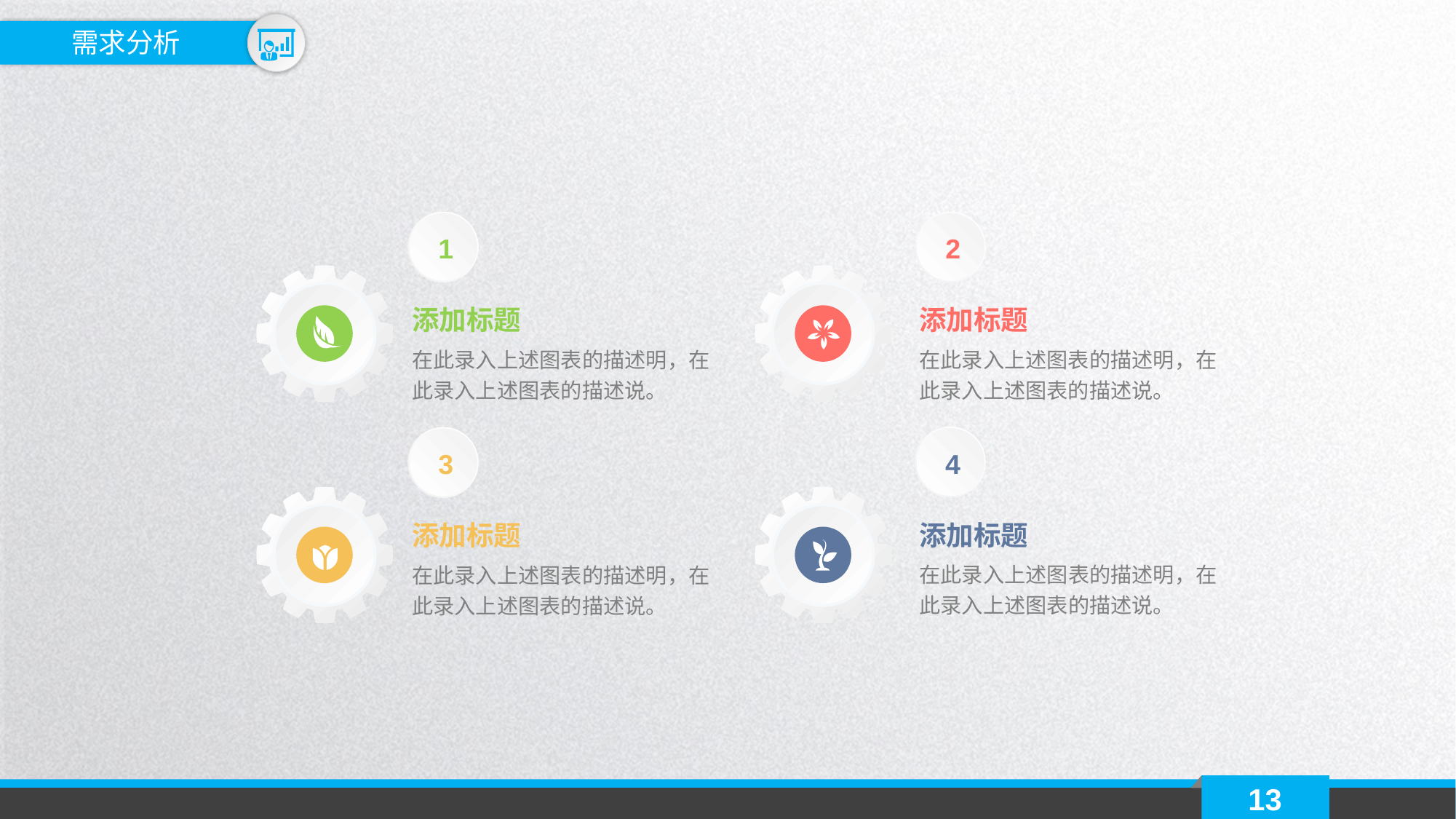

需求分析

1

2

添加标题
添加标题
在此录入上述图表的描述明，在此录入上述图表的描述说。
在此录入上述图表的描述明，在此录入上述图表的描述说。

4

3

添加标题
添加标题
在此录入上述图表的描述明，在此录入上述图表的描述说。
在此录入上述图表的描述明，在此录入上述图表的描述说。

13

延时符